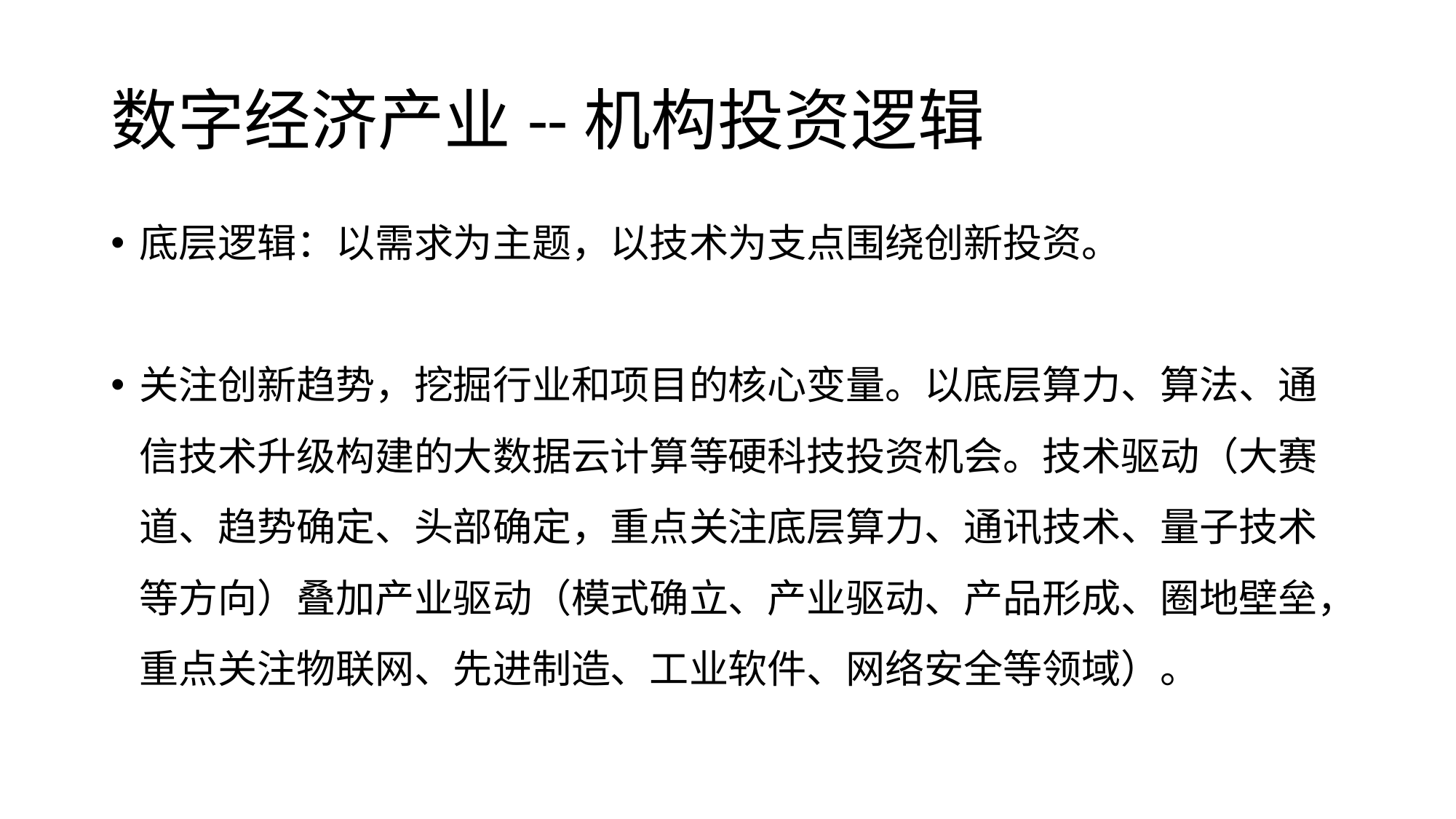

# 数字经济产业--机构投资逻辑
底层逻辑：以需求为主题，以技术为支点围绕创新投资。

关注创新趋势，挖掘行业和项目的核心变量。以底层算力、算法、通信技术升级构建的大数据云计算等硬科技投资机会。技术驱动（大赛道、趋势确定、头部确定，重点关注底层算力、通讯技术、量子技术等方向）叠加产业驱动（模式确立、产业驱动、产品形成、圈地壁垒，重点关注物联网、先进制造、工业软件、网络安全等领域）。